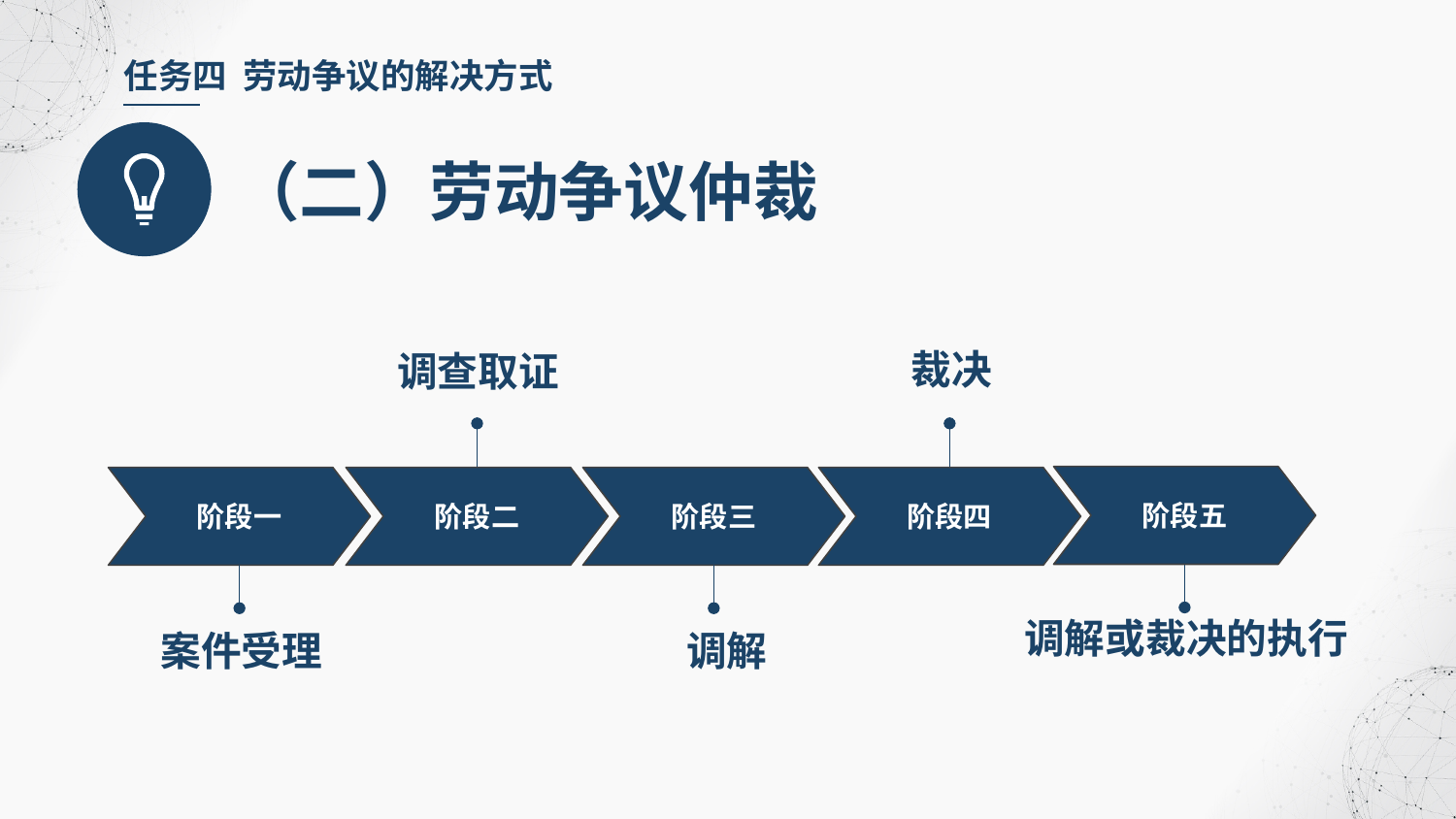

任务四  劳动争议的解决方式

（二）劳动争议仲裁
裁决
调查取证
阶段五
阶段一
阶段二
阶段三
阶段四
调解或裁决的执行
案件受理
 调解